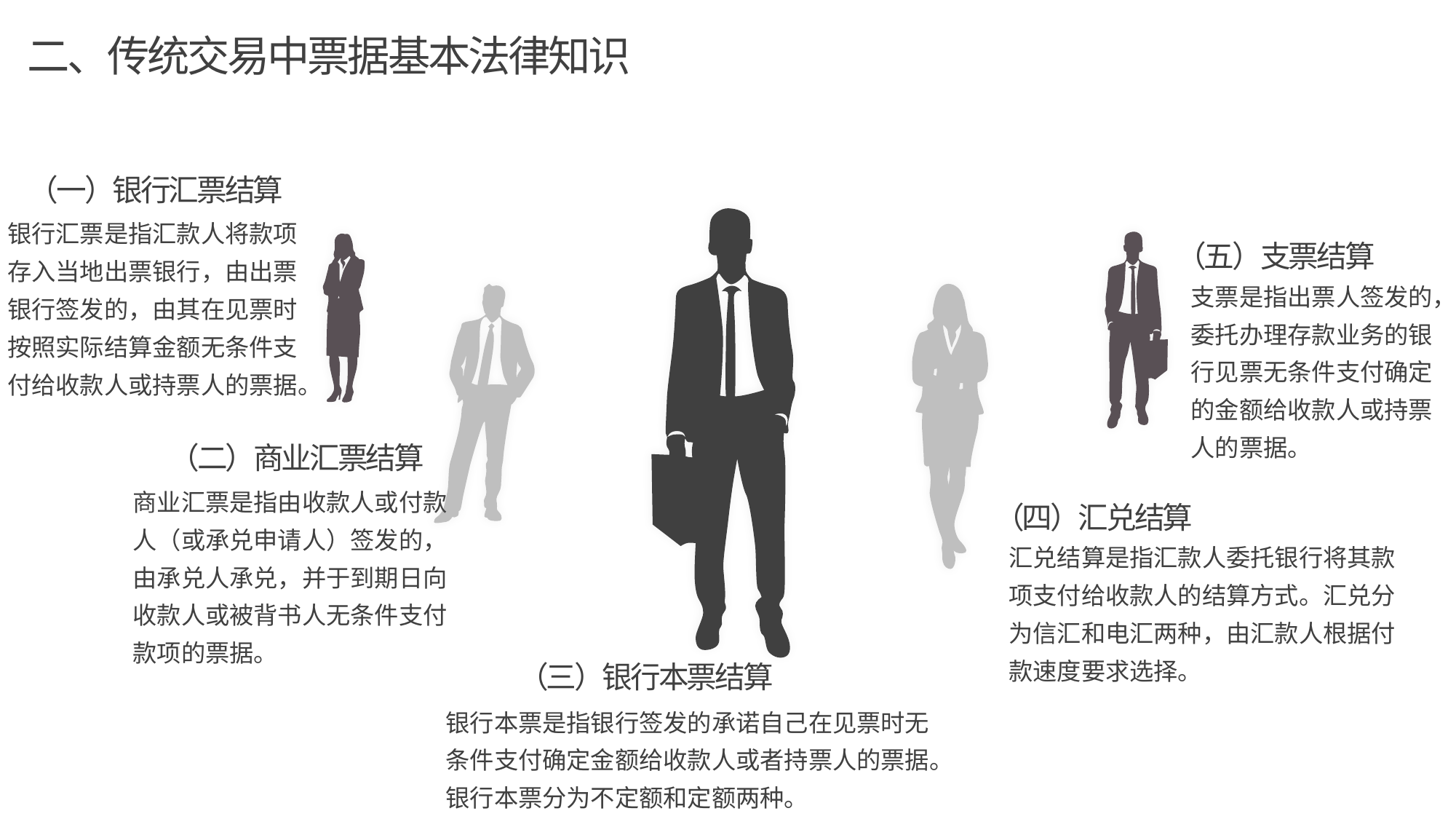

二、传统交易中票据基本法律知识
（一）银行汇票结算
银行汇票是指汇款人将款项存入当地出票银行，由出票银行签发的，由其在见票时按照实际结算金额无条件支付给收款人或持票人的票据。

（五）支票结算
支票是指出票人签发的，委托办理存款业务的银行见票无条件支付确定的金额给收款人或持票人的票据。

（二）商业汇票结算
商业汇票是指由收款人或付款人（或承兑申请人）签发的，由承兑人承兑，并于到期日向收款人或被背书人无条件支付款项的票据。
（四）汇兑结算
汇兑结算是指汇款人委托银行将其款项支付给收款人的结算方式。汇兑分为信汇和电汇两种，由汇款人根据付款速度要求选择。
（三）银行本票结算
银行本票是指银行签发的承诺自己在见票时无条件支付确定金额给收款人或者持票人的票据。银行本票分为不定额和定额两种。